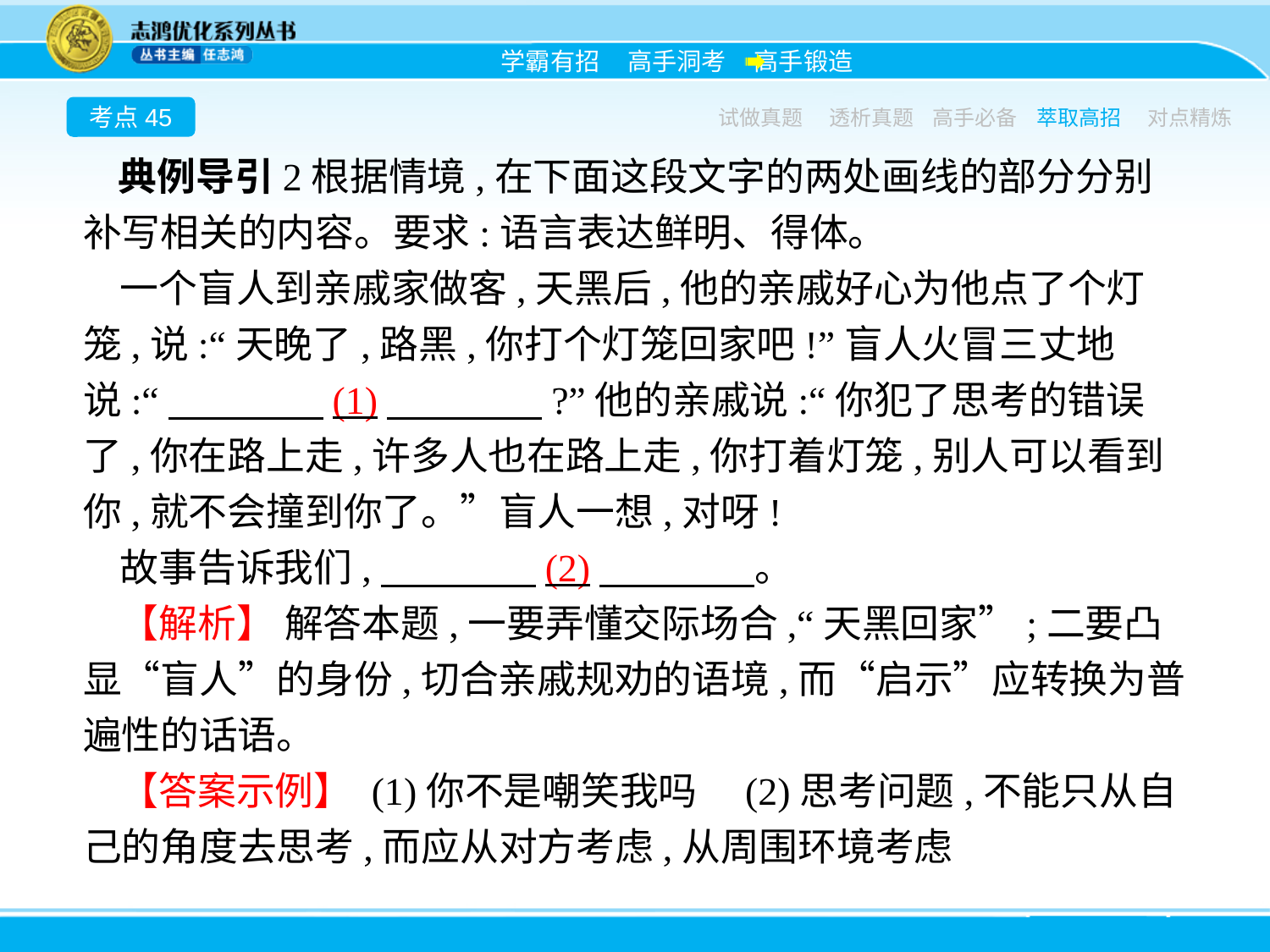

考点45
试做真题
透析真题
高手必备
萃取高招
对点精炼
典例导引2根据情境,在下面这段文字的两处画线的部分分别补写相关的内容。要求:语言表达鲜明、得体。
一个盲人到亲戚家做客,天黑后,他的亲戚好心为他点了个灯笼,说:“天晚了,路黑,你打个灯笼回家吧!”盲人火冒三丈地说:“　　　　(1)　　　　?”他的亲戚说:“你犯了思考的错误了,你在路上走,许多人也在路上走,你打着灯笼,别人可以看到你,就不会撞到你了。”盲人一想,对呀!
故事告诉我们,　　　　(2)　　　　。
【解析】 解答本题,一要弄懂交际场合,“天黑回家”;二要凸显“盲人”的身份,切合亲戚规劝的语境,而“启示”应转换为普遍性的话语。
【答案示例】 (1)你不是嘲笑我吗　(2)思考问题,不能只从自己的角度去思考,而应从对方考虑,从周围环境考虑